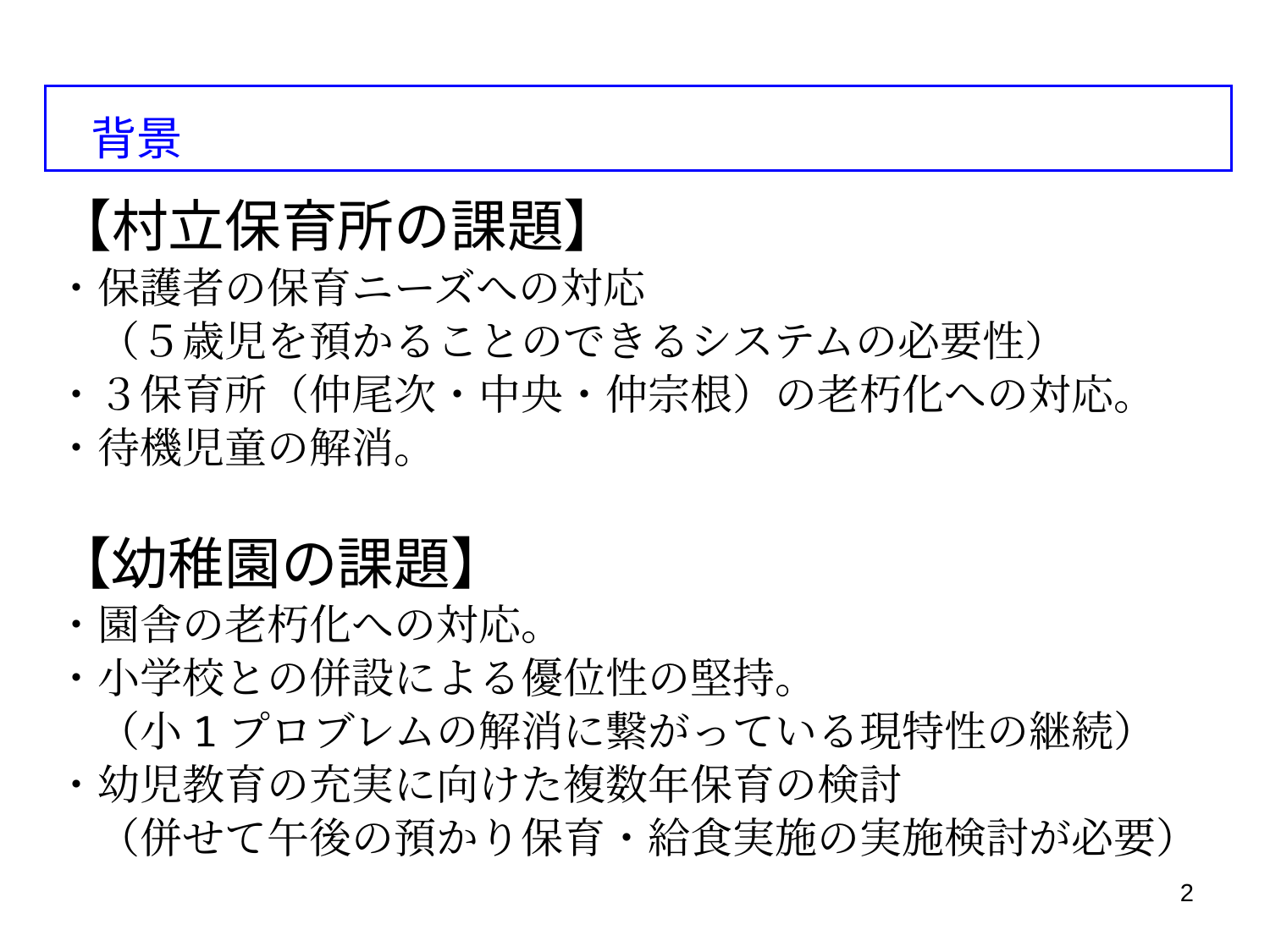

背景
【村立保育所の課題】
・保護者の保育ニーズへの対応
　（５歳児を預かることのできるシステムの必要性）
・３保育所（仲尾次・中央・仲宗根）の老朽化への対応。
・待機児童の解消。

【幼稚園の課題】
・園舎の老朽化への対応。
・小学校との併設による優位性の堅持。
　（小1プロブレムの解消に繋がっている現特性の継続）
・幼児教育の充実に向けた複数年保育の検討
　（併せて午後の預かり保育・給食実施の実施検討が必要）
2